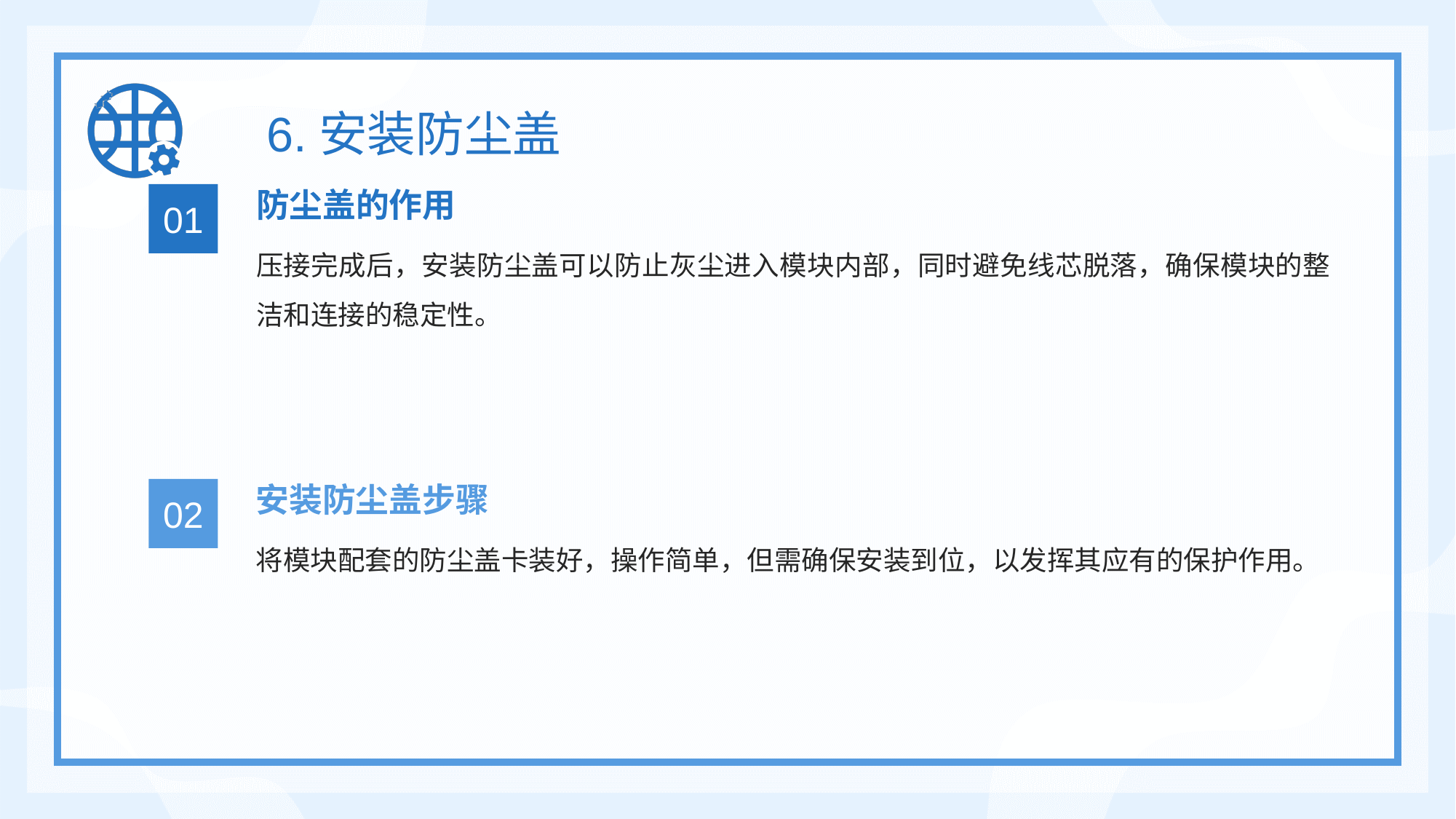

6.安装防尘盖
防尘盖的作用
01
压接完成后，安装防尘盖可以防止灰尘进入模块内部，同时避免线芯脱落，确保模块的整洁和连接的稳定性。
安装防尘盖步骤
02
将模块配套的防尘盖卡装好，操作简单，但需确保安装到位，以发挥其应有的保护作用。